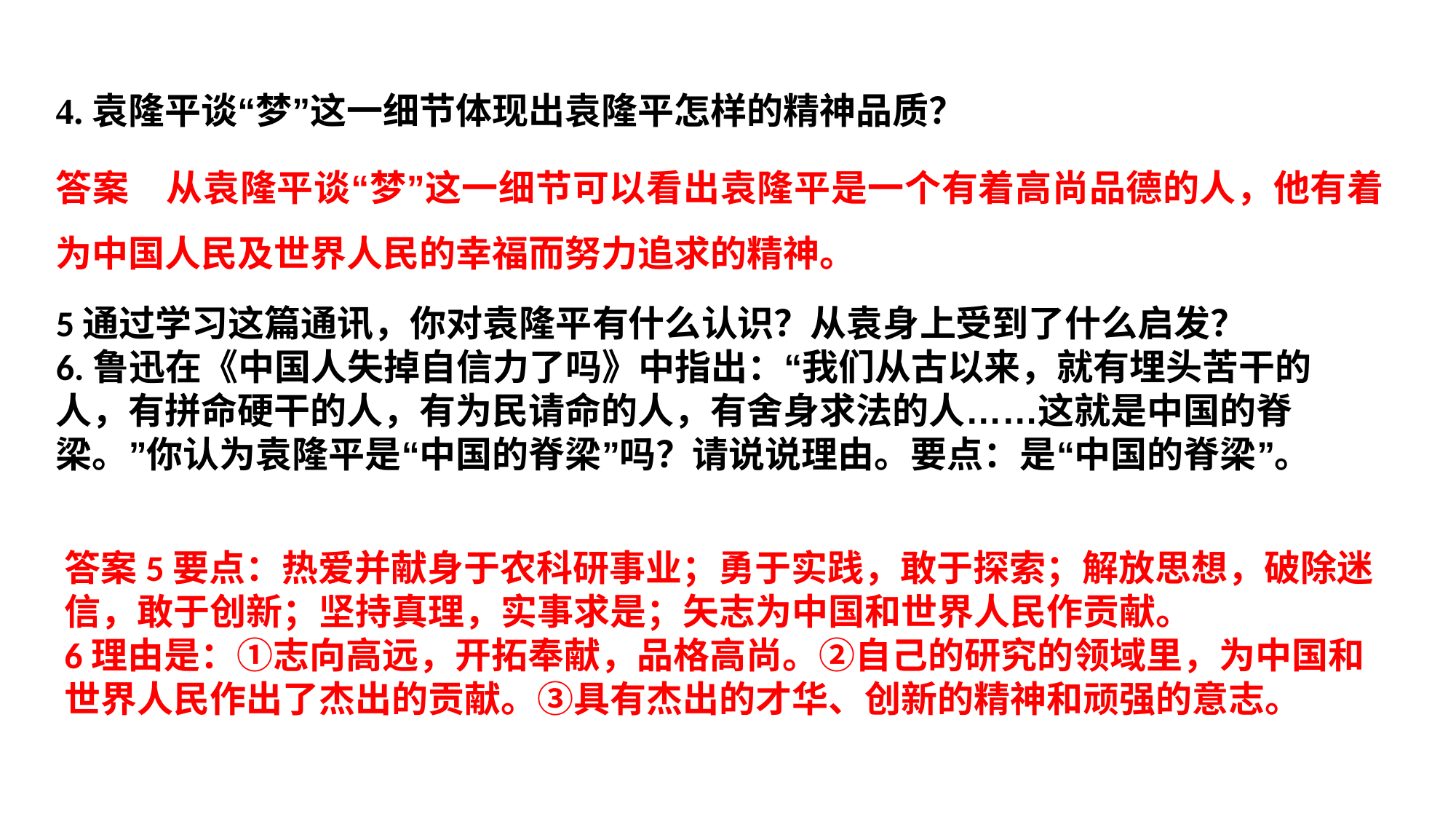

4.袁隆平谈“梦”这一细节体现出袁隆平怎样的精神品质？
答案　从袁隆平谈“梦”这一细节可以看出袁隆平是一个有着高尚品德的人，他有着为中国人民及世界人民的幸福而努力追求的精神。
5通过学习这篇通讯，你对袁隆平有什么认识？从袁身上受到了什么启发？
6.鲁迅在《中国人失掉自信力了吗》中指出：“我们从古以来，就有埋头苦干的人，有拼命硬干的人，有为民请命的人，有舍身求法的人……这就是中国的脊梁。”你认为袁隆平是“中国的脊梁”吗？请说说理由。要点：是“中国的脊梁”。
答案5要点：热爱并献身于农科研事业；勇于实践，敢于探索；解放思想，破除迷信，敢于创新；坚持真理，实事求是；矢志为中国和世界人民作贡献。
6理由是：①志向高远，开拓奉献，品格高尚。②自己的研究的领域里，为中国和世界人民作出了杰出的贡献。③具有杰出的才华、创新的精神和顽强的意志。